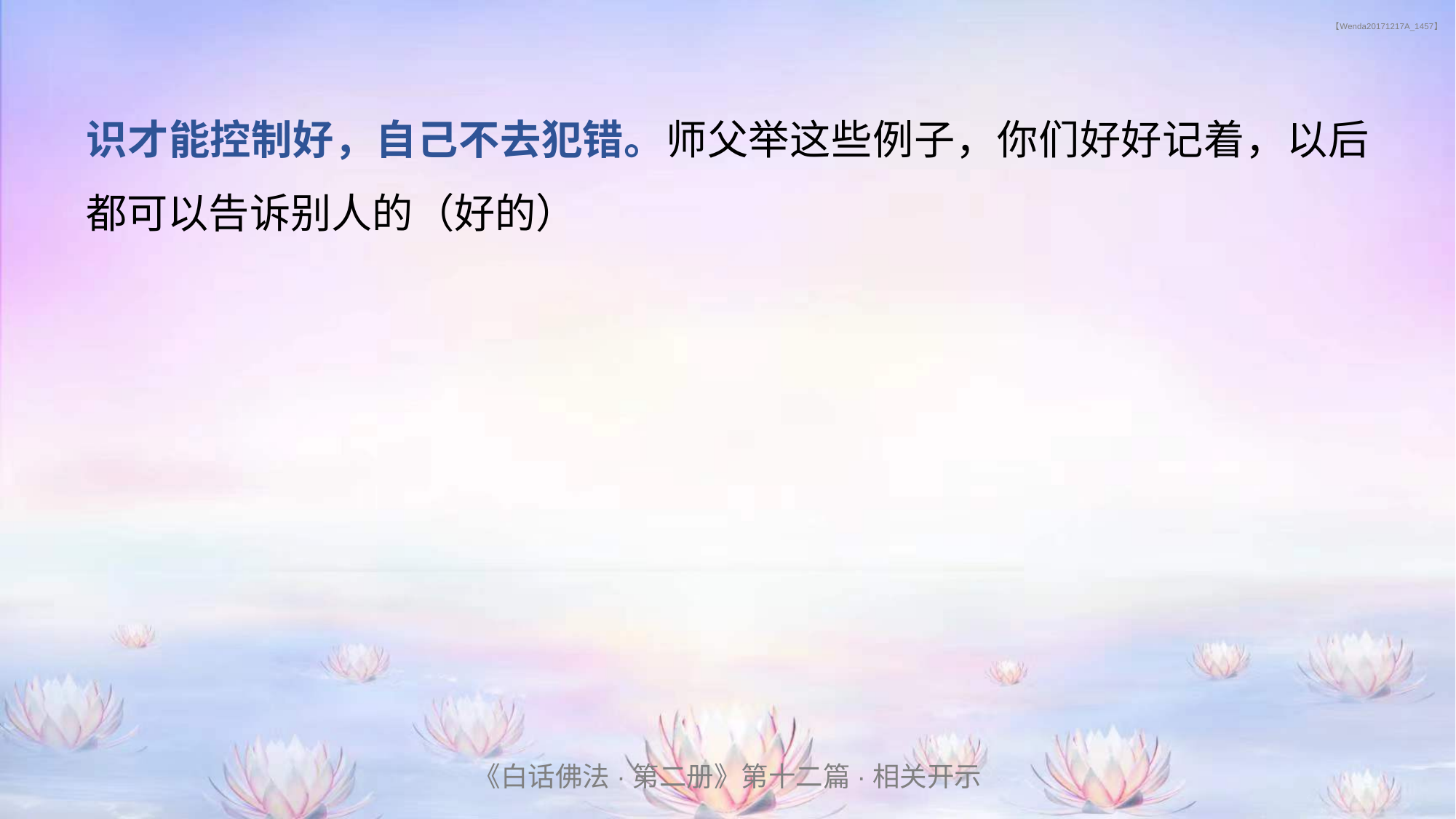

# 【Wenda20171217A_1457】
识才能控制好，自己不去犯错。师父举这些例子，你们好好记着，以后都可以告诉别人的（好的）

《白话佛法·第二册》第十二篇·相关开示